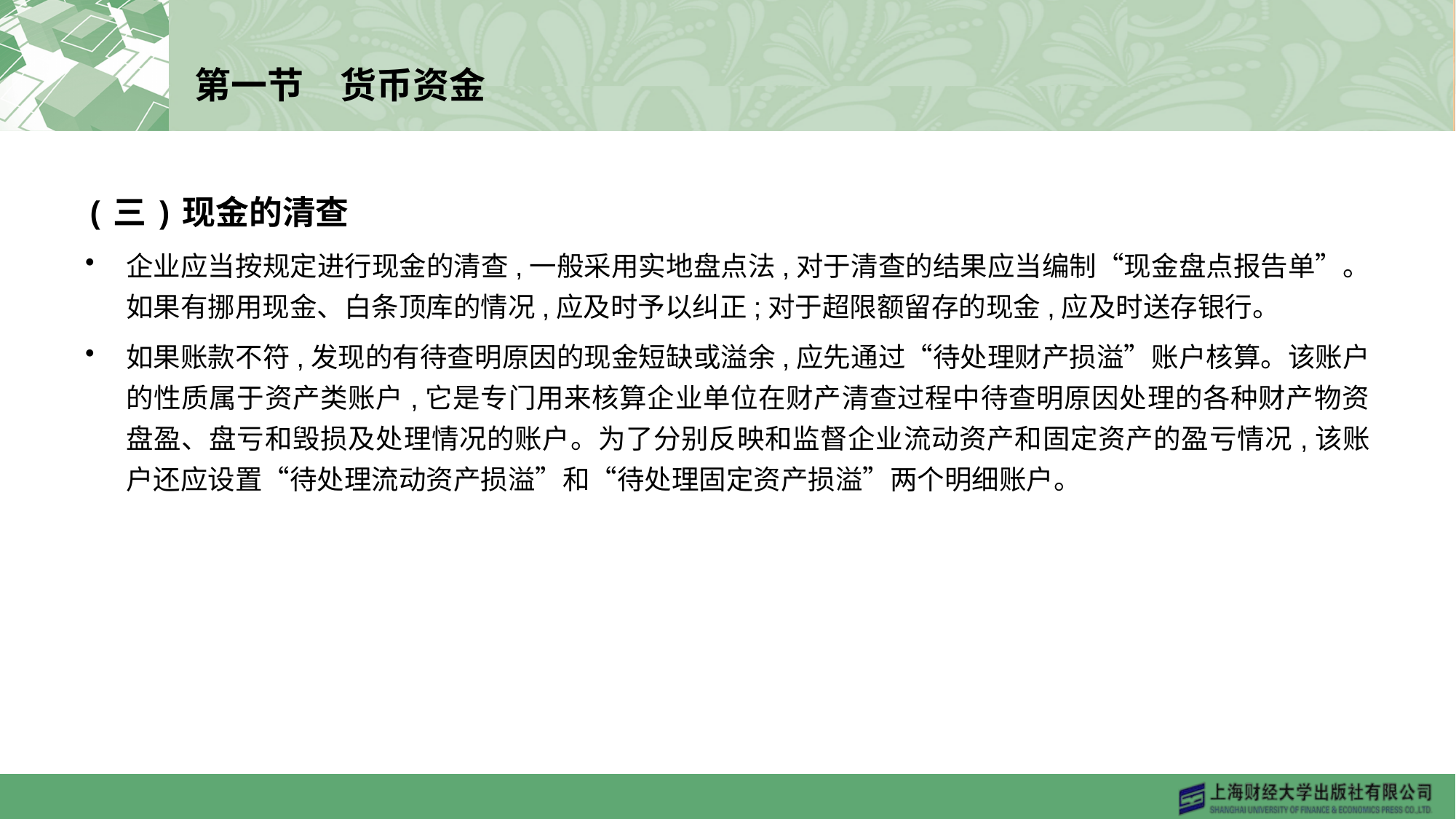

# 第一节　货币资金
(三)现金的清查
企业应当按规定进行现金的清查,一般采用实地盘点法,对于清查的结果应当编制“现金盘点报告单”。如果有挪用现金、白条顶库的情况,应及时予以纠正;对于超限额留存的现金,应及时送存银行。
如果账款不符,发现的有待查明原因的现金短缺或溢余,应先通过“待处理财产损溢”账户核算。该账户的性质属于资产类账户,它是专门用来核算企业单位在财产清查过程中待查明原因处理的各种财产物资盘盈、盘亏和毁损及处理情况的账户。为了分别反映和监督企业流动资产和固定资产的盈亏情况,该账户还应设置“待处理流动资产损溢”和“待处理固定资产损溢”两个明细账户。